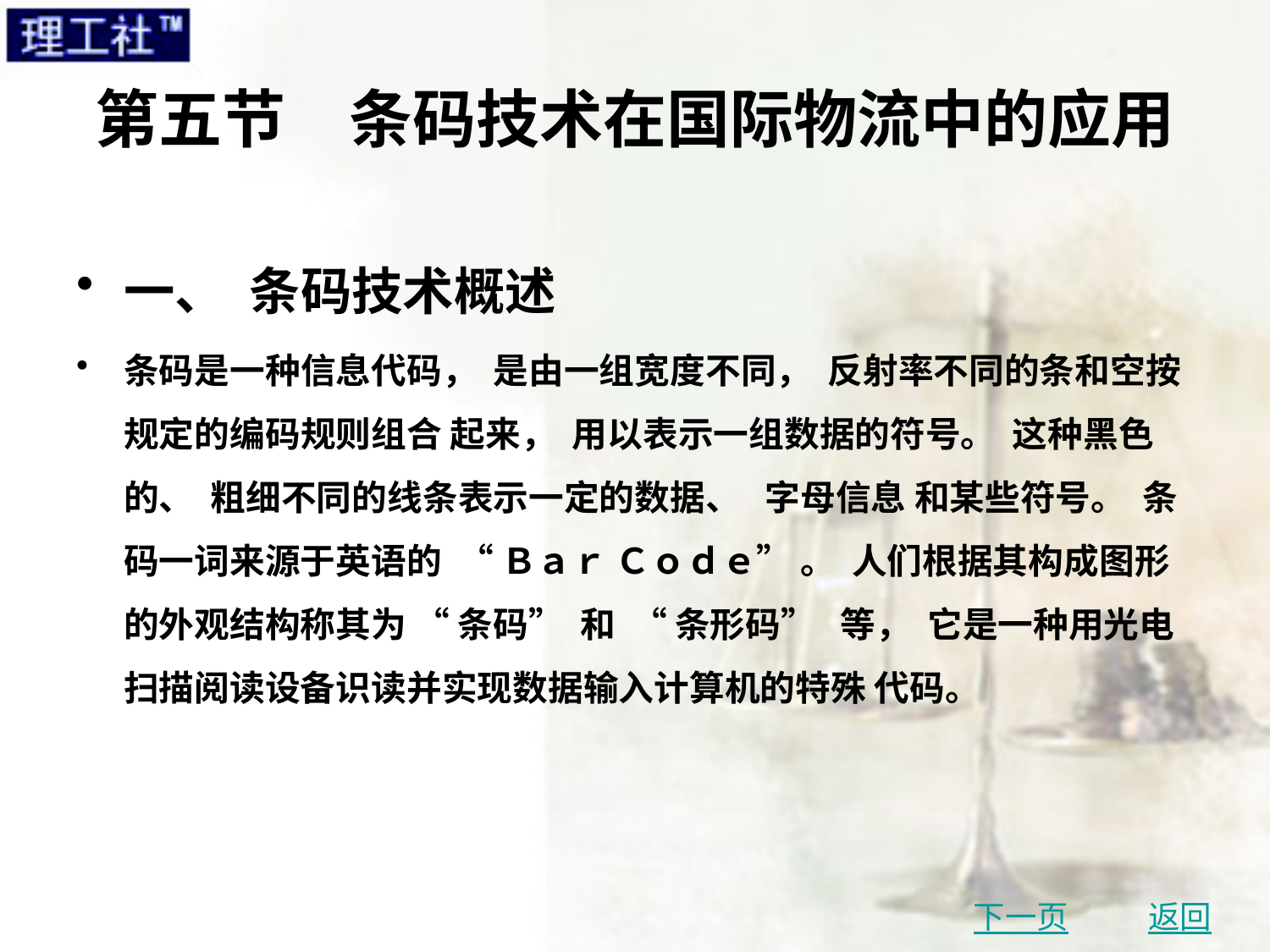

# 第五节　条码技术在国际物流中的应用
一、  条码技术概述
条码是一种信息代码，  是由一组宽度不同，  反射率不同的条和空按规定的编码规则组合 起来，  用以表示一组数据的符号。  这种黑色的、  粗细不同的线条表示一定的数据、   字母信息 和某些符号。  条码一词来源于英语的  “ Ｂａｒ Ｃｏｄｅ” 。  人们根据其构成图形的外观结构称其为 “ 条码”  和  “ 条形码”   等，  它是一种用光电扫描阅读设备识读并实现数据输入计算机的特殊 代码。
下一页
返回